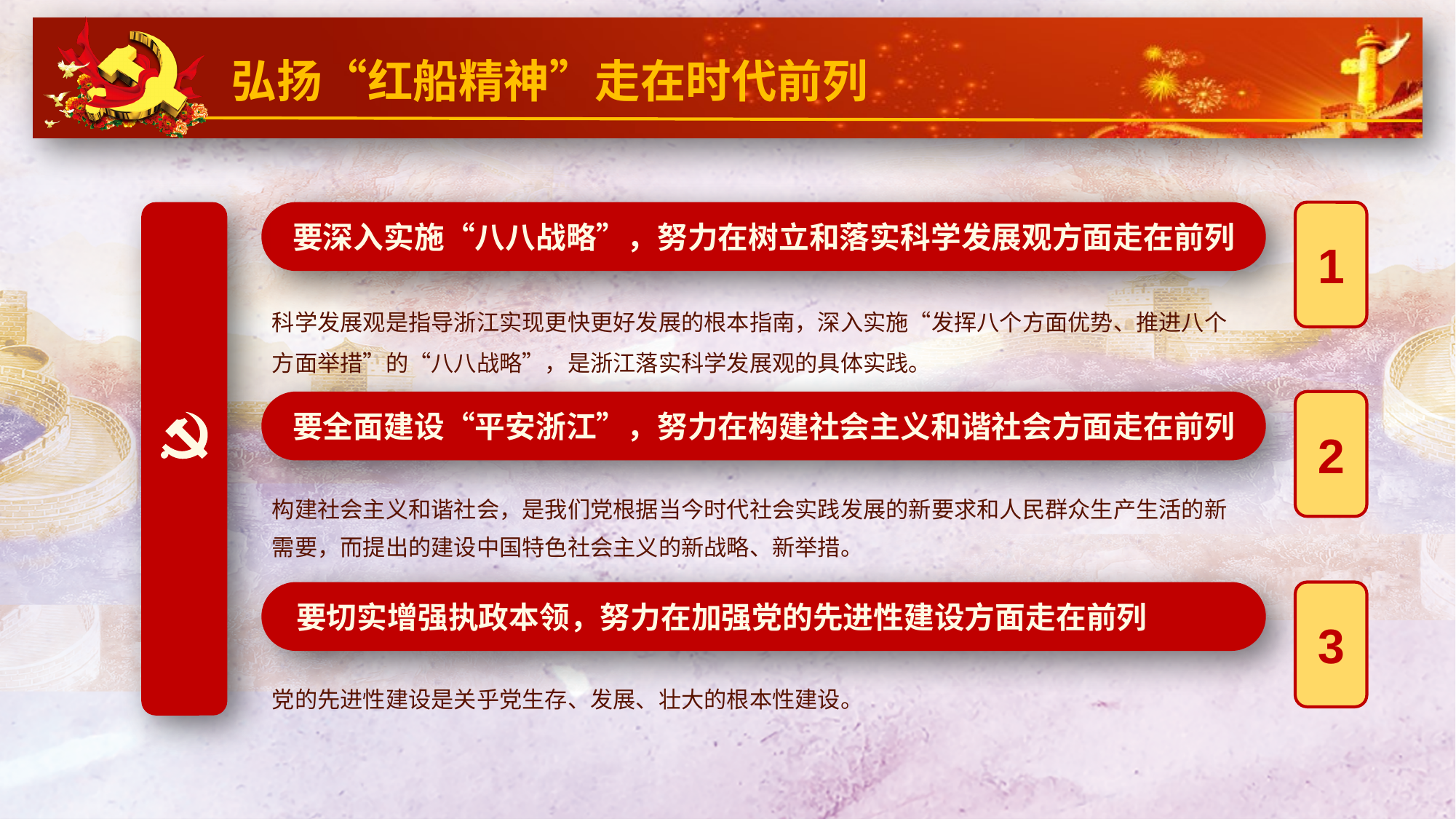

要深入实施“八八战略”，努力在树立和落实科学发展观方面走在前列
1
科学发展观是指导浙江实现更快更好发展的根本指南，深入实施“发挥八个方面优势、推进八个方面举措”的“八八战略”，是浙江落实科学发展观的具体实践。
要全面建设“平安浙江”，努力在构建社会主义和谐社会方面走在前列
2
构建社会主义和谐社会，是我们党根据当今时代社会实践发展的新要求和人民群众生产生活的新需要，而提出的建设中国特色社会主义的新战略、新举措。
 要切实增强执政本领，努力在加强党的先进性建设方面走在前列
3
党的先进性建设是关乎党生存、发展、壮大的根本性建设。